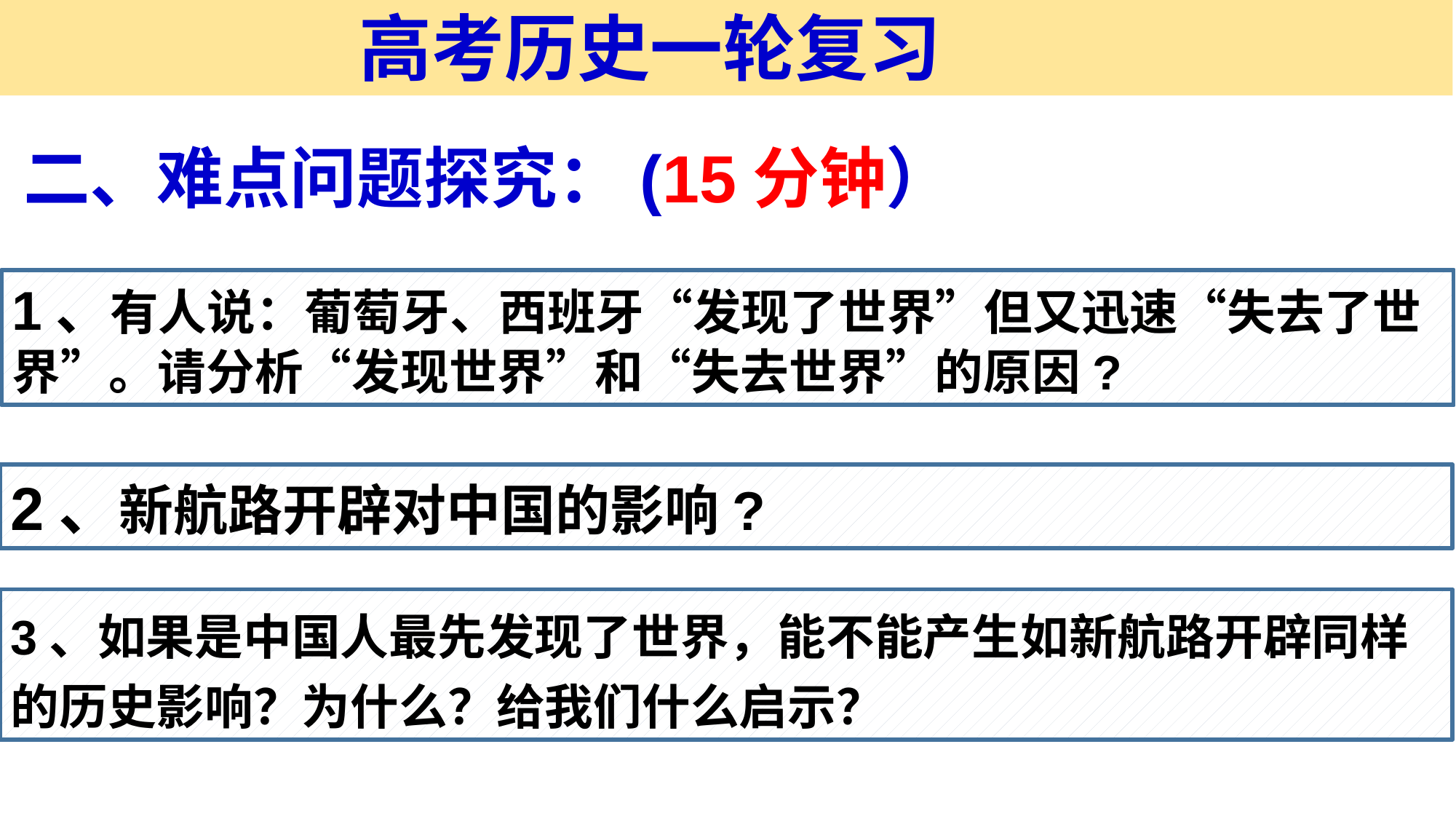

高考历史一轮复习
二、难点问题探究：(15分钟）
1、有人说：葡萄牙、西班牙“发现了世界”但又迅速“失去了世界”。请分析“发现世界”和“失去世界”的原因?
2、新航路开辟对中国的影响?
3、如果是中国人最先发现了世界，能不能产生如新航路开辟同样的历史影响？为什么？给我们什么启示？